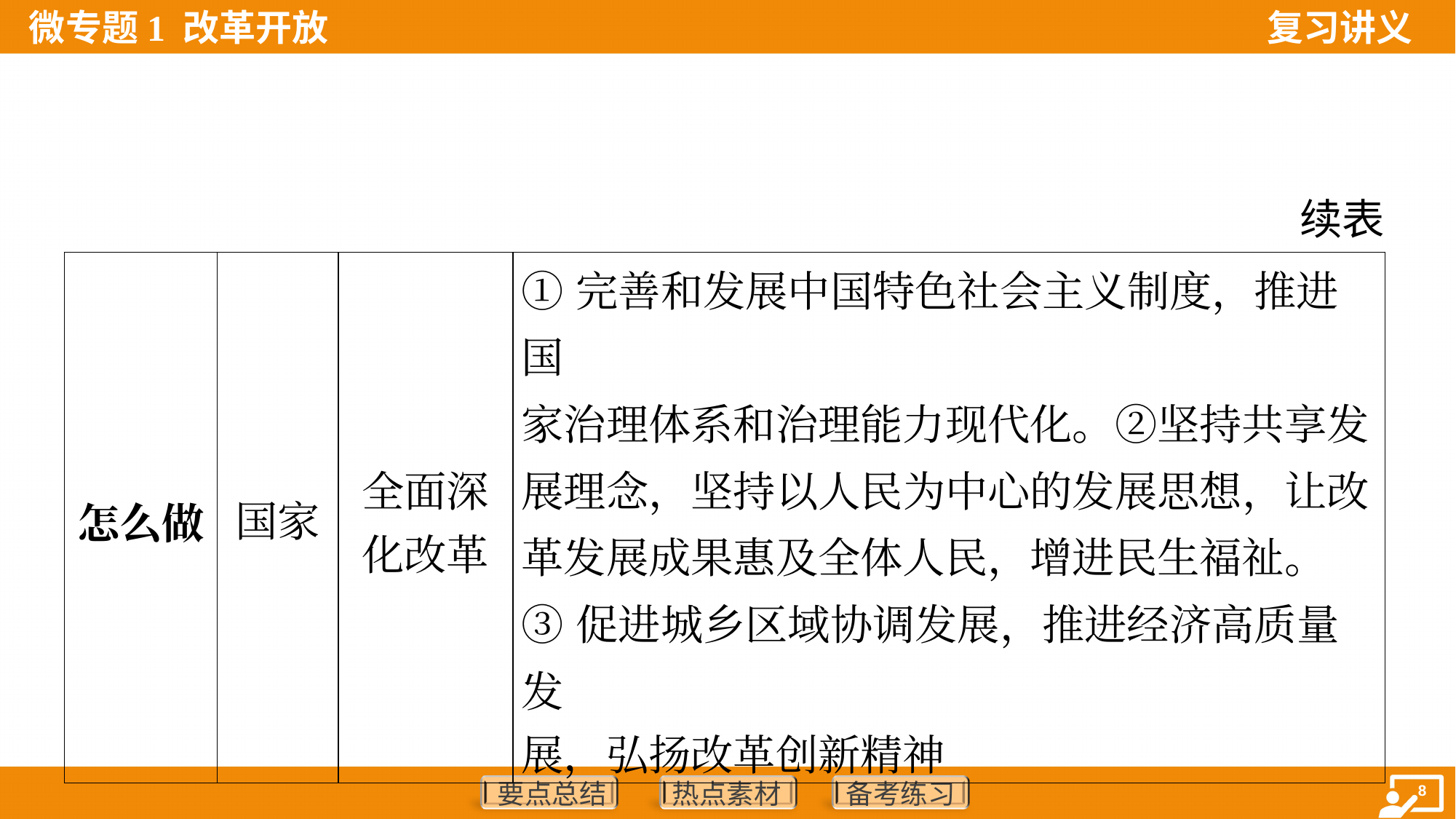

续表
| 怎么做 | 国家 | 全面深 化改革 | ①完善和发展中国特色社会主义制度，推进国 家治理体系和治理能力现代化。②坚持共享发 展理念，坚持以人民为中心的发展思想，让改 革发展成果惠及全体人民，增进民生福祉。 ③促进城乡区域协调发展，推进经济高质量发 展，弘扬改革创新精神 |
| --- | --- | --- | --- |